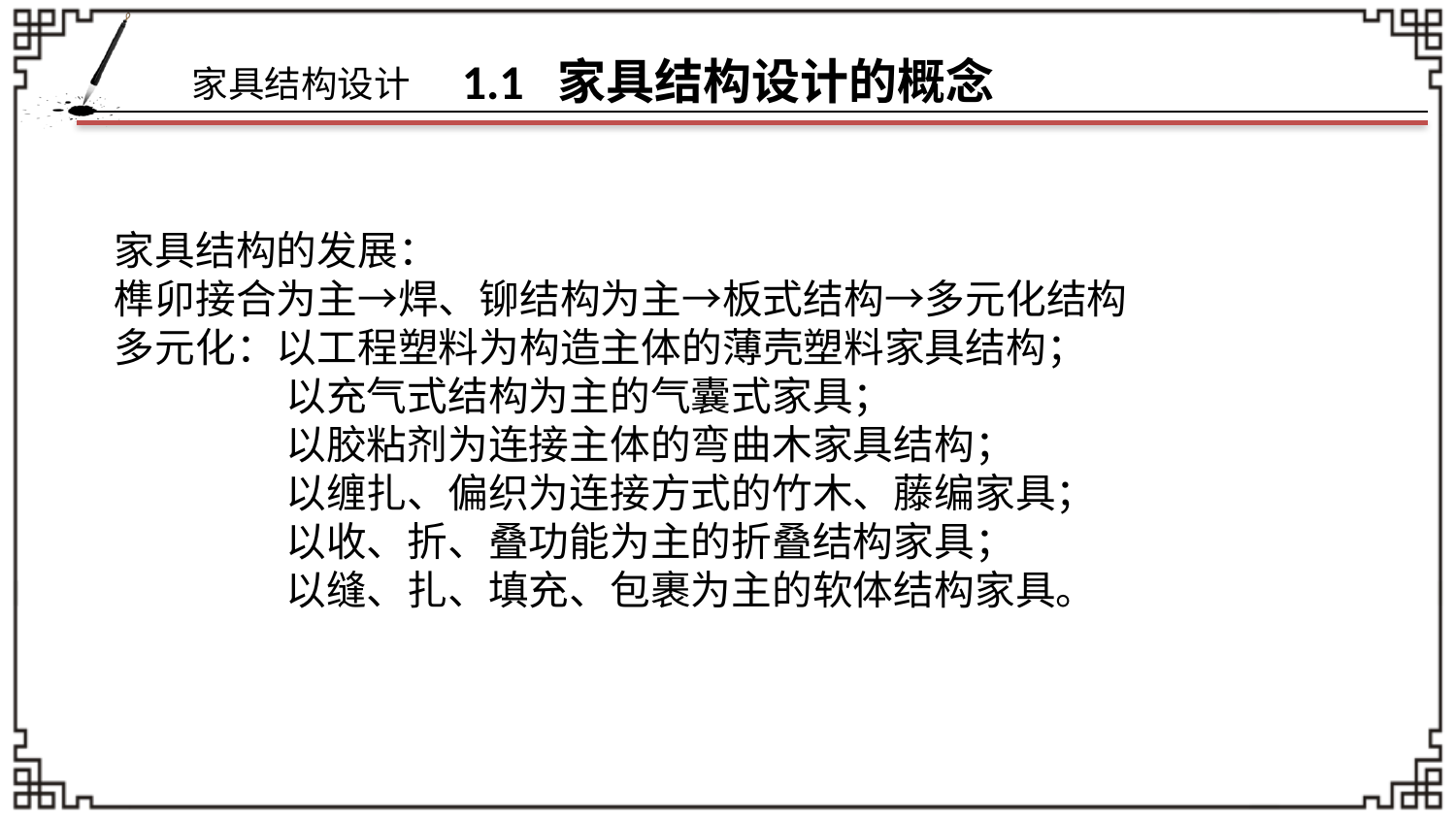

# 1.1  家具结构设计的概念
家具结构的发展：
榫卯接合为主→焊、铆结构为主→板式结构→多元化结构
多元化：以工程塑料为构造主体的薄壳塑料家具结构；
                  以充气式结构为主的气囊式家具；
                  以胶粘剂为连接主体的弯曲木家具结构；
                  以缠扎、偏织为连接方式的竹木、藤编家具；
                  以收、折、叠功能为主的折叠结构家具；
                  以缝、扎、填充、包裹为主的软体结构家具。